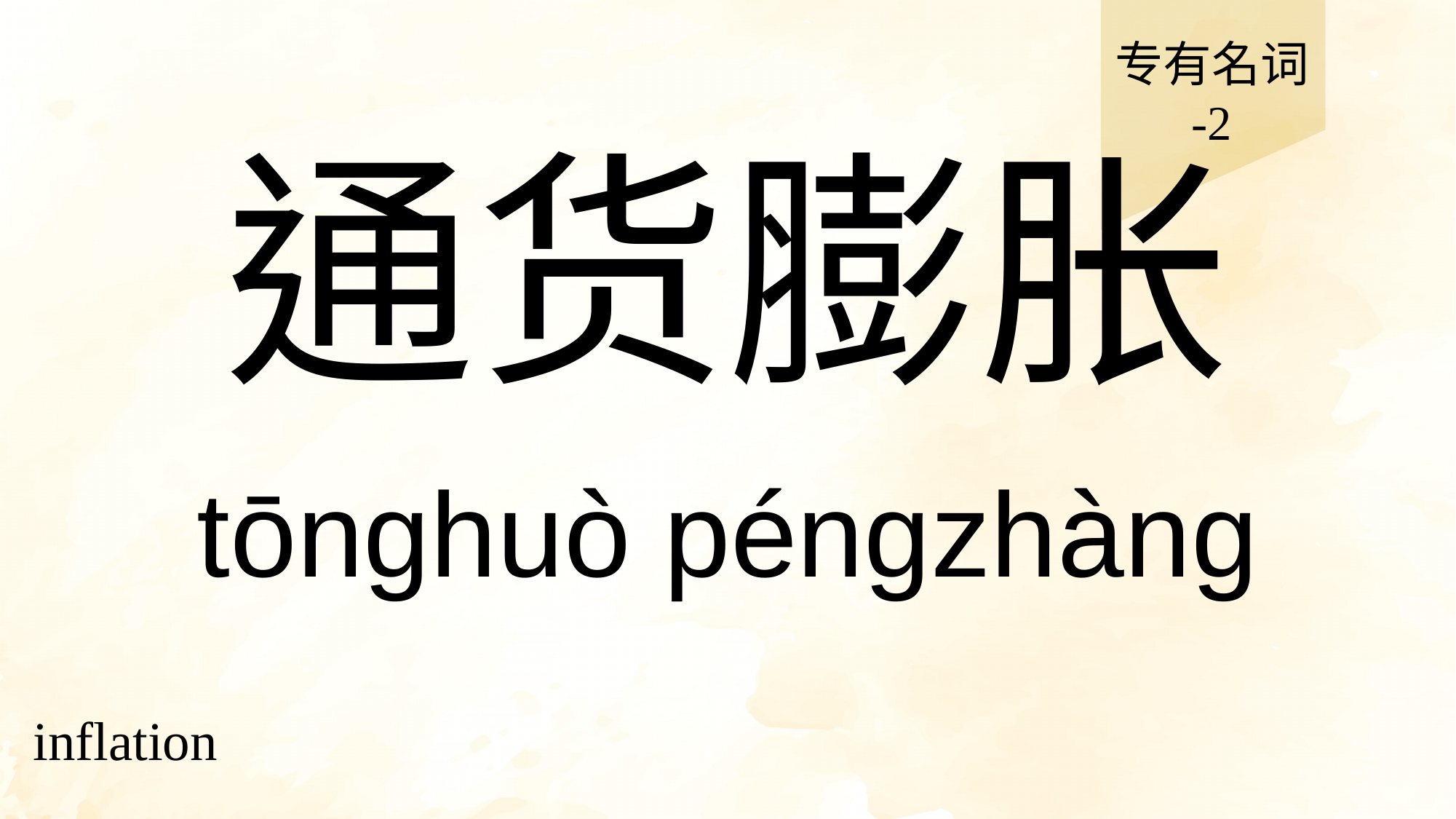

专有名词
-2
# 通货膨胀
tōnghuò péngzhàng
inflation